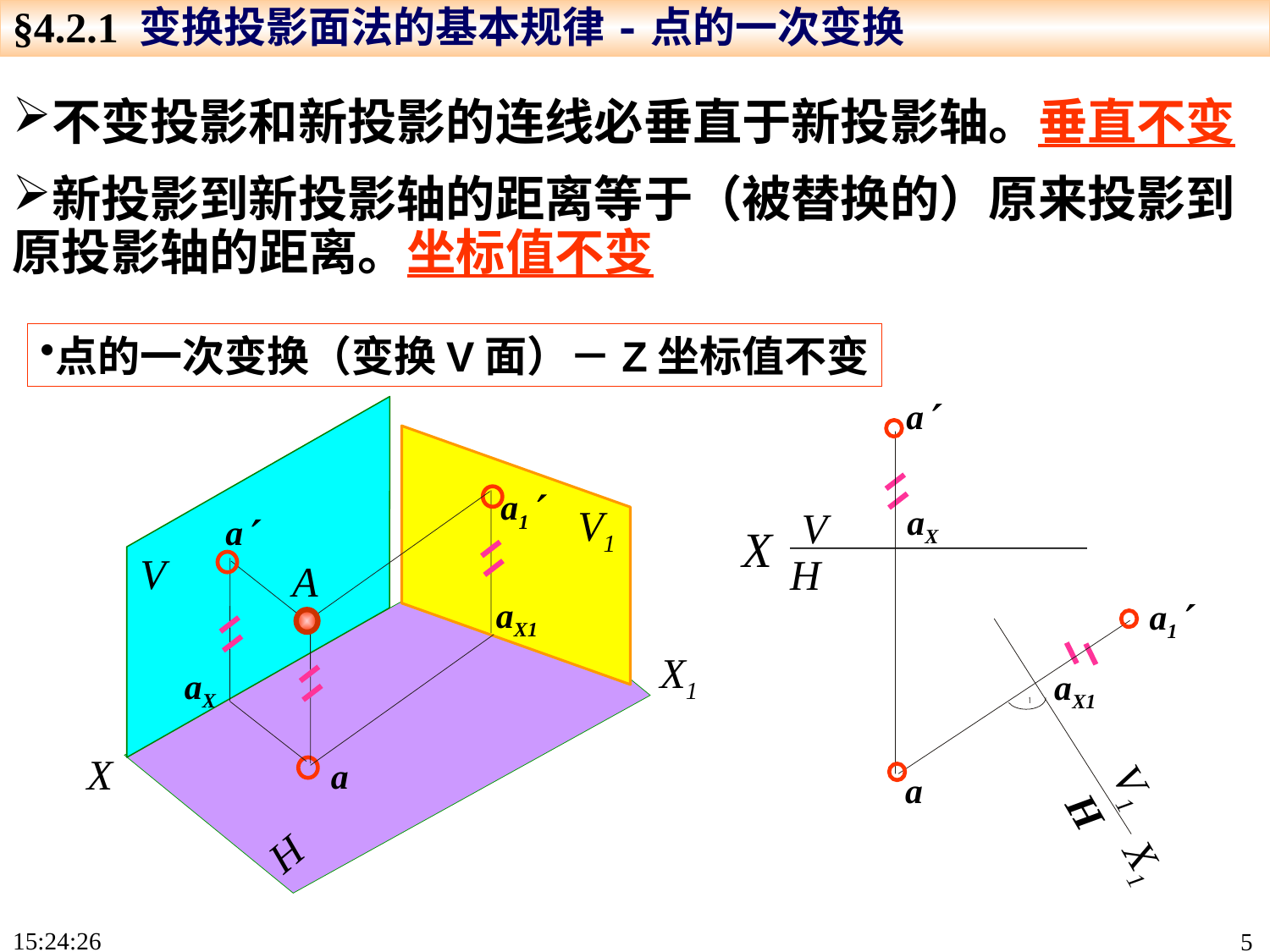

§4.2.1 变换投影面法的基本规律-点的一次变换
不变投影和新投影的连线必垂直于新投影轴。垂直不变
新投影到新投影轴的距离等于（被替换的）原来投影到原投影轴的距离。坐标值不变
点的一次变换（变换V面）－Z坐标值不变
a′

X

a

aX
V
H

V
X
H

V1

a1′

a′

A

aX1

a1′

X1

X1
aX
aX1

a
V1
H

15:24:26
5